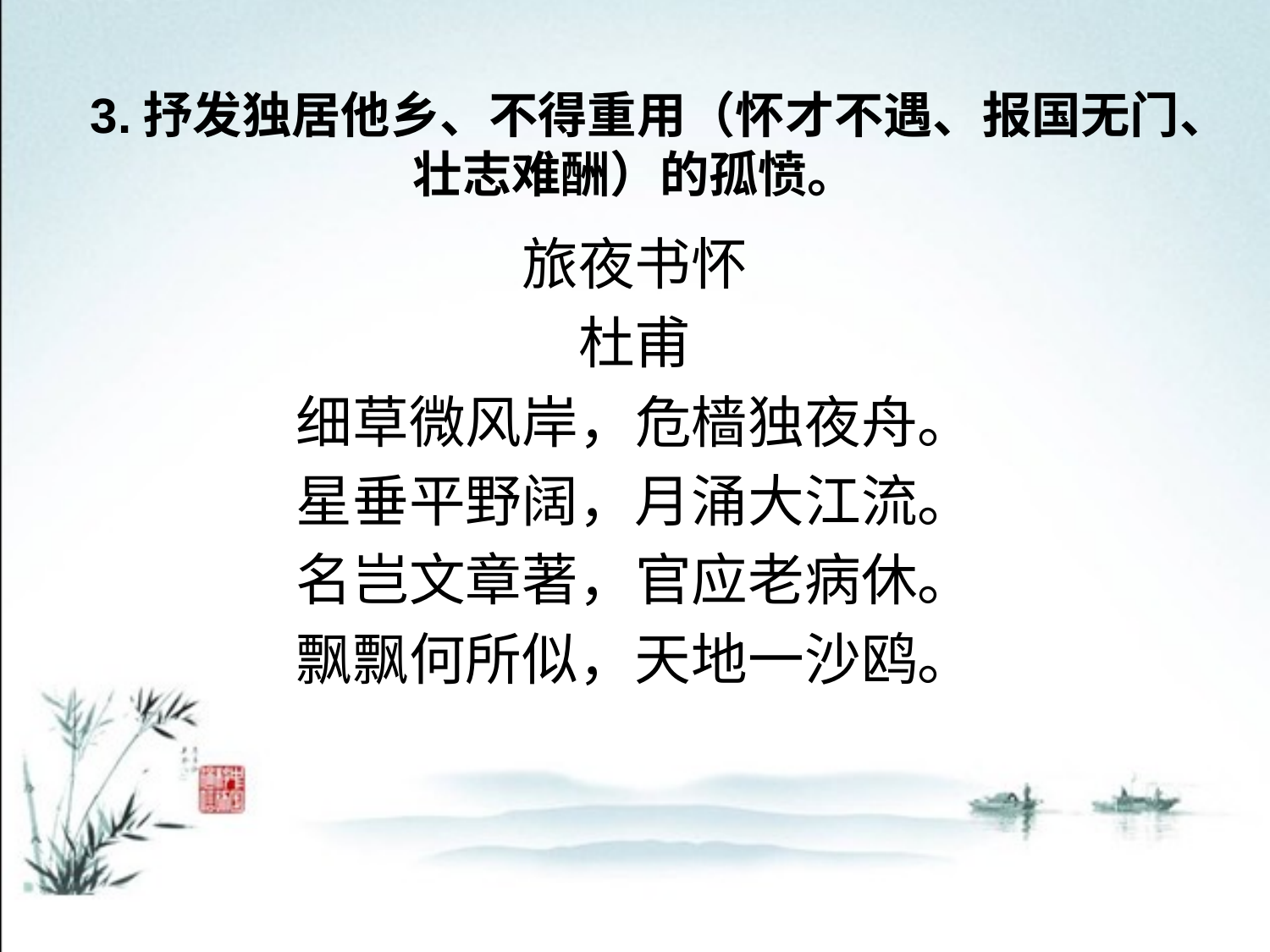

# 3.抒发独居他乡、不得重用（怀才不遇、报国无门、壮志难酬）的孤愤。
旅夜书怀
杜甫
细草微风岸，危樯独夜舟。
星垂平野阔，月涌大江流。
名岂文章著，官应老病休。
飘飘何所似，天地一沙鸥。